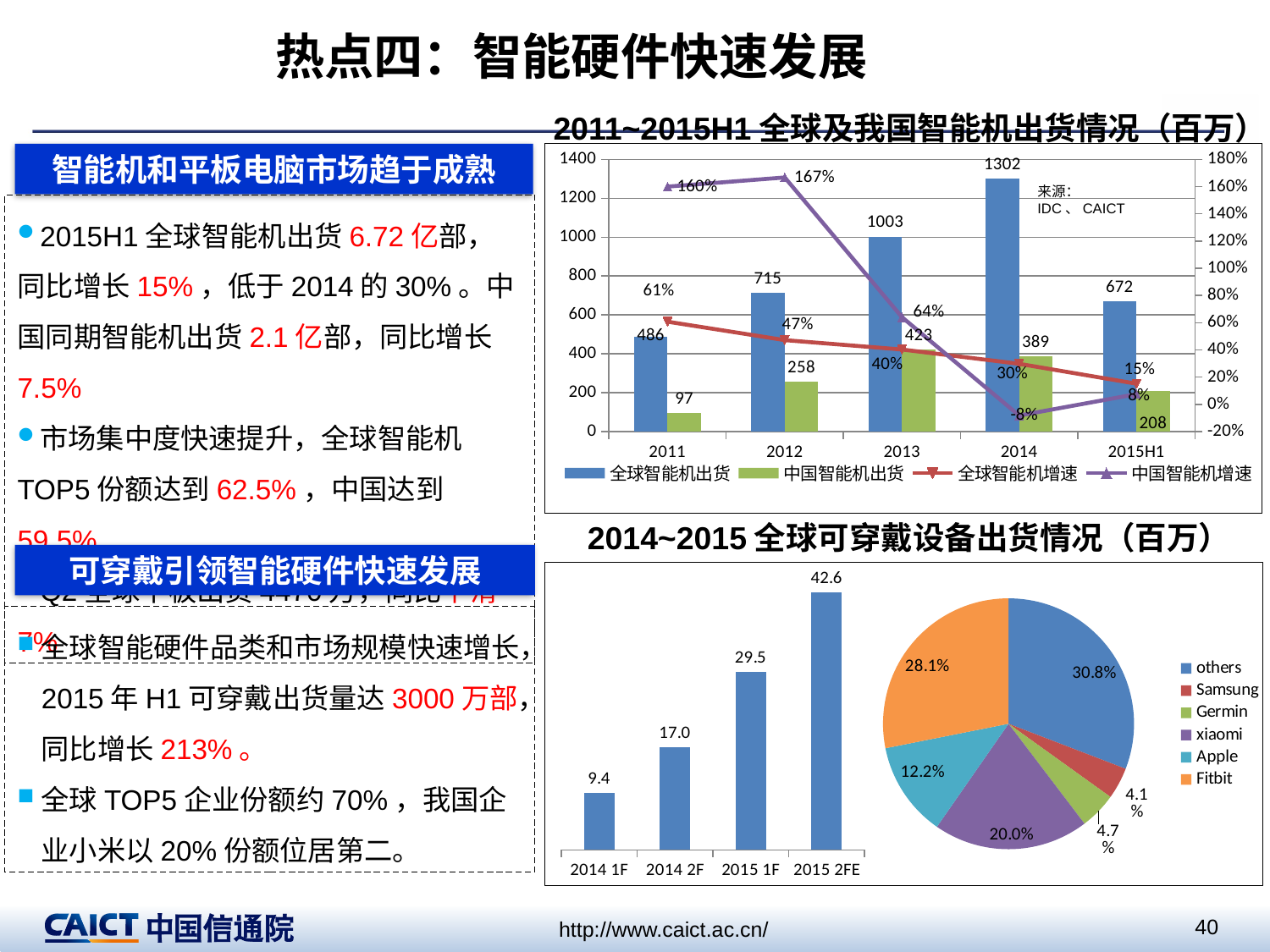

热点四：智能硬件快速发展
2011~2015H1全球及我国智能机出货情况（百万）

### Chart

| Category | 全球智能机出货 | 中国智能机出货 | 全球智能机增速 | 中国智能机增速 |
|---|---|---|---|---|
| 2011 | 485.90000000000003 | 96.72 | 0.6080000000000007 | 1.6 |
| 2012 | 715.2 | 257.989999999999 | 0.47190779995884363 | 1.6673904052936313 |
| 2013 | 1003.3000000000001 | 423.3 | 0.40282438478747695 | 0.6407612698166595 |
| 2014 | 1302.1 | 388.6 | 0.29781720322934796 | -0.08197495865816207 |
| 2015H1 | 671.5999999999999 | 207.78 | 0.1520000000000004 | 0.07500000000000001 |
智能机和平板电脑市场趋于成熟
来源： IDC、CAICT
2015H1全球智能机出货6.72亿部，同比增长15%，低于2014的30%。中国同期智能机出货2.1亿部，同比增长7.5%
市场集中度快速提升，全球智能机TOP5份额达到62.5%，中国达到59.5%
Q2全球平板出货4470万，同比下滑7%

### Chart

| Category |  |
|---|---|
| others | 0.30847457627118924 |
| Samsung | 0.040677966101694885 |
| Germin | 0.04745762711864481 |
| xiaomi | 0.2 |
| Apple | 0.12203389830508475 |
| Fitbit | 0.28135593220338984 |
2014~2015全球可穿戴设备出货情况（百万）
可穿戴引领智能硬件快速发展

### Chart

| Category | 全球可穿戴设备出货量 |
|---|---|
| 2014 1F | 9.400000000000002 |
| 2014 2F | 17.0 |
| 2015 1F | 29.5 |
| 2015 2FE | 42.60000000000001 |
全球智能硬件品类和市场规模快速增长，2015年H1可穿戴出货量达3000万部，同比增长213%。
全球TOP5企业份额约70%，我国企业小米以20%份额位居第二。